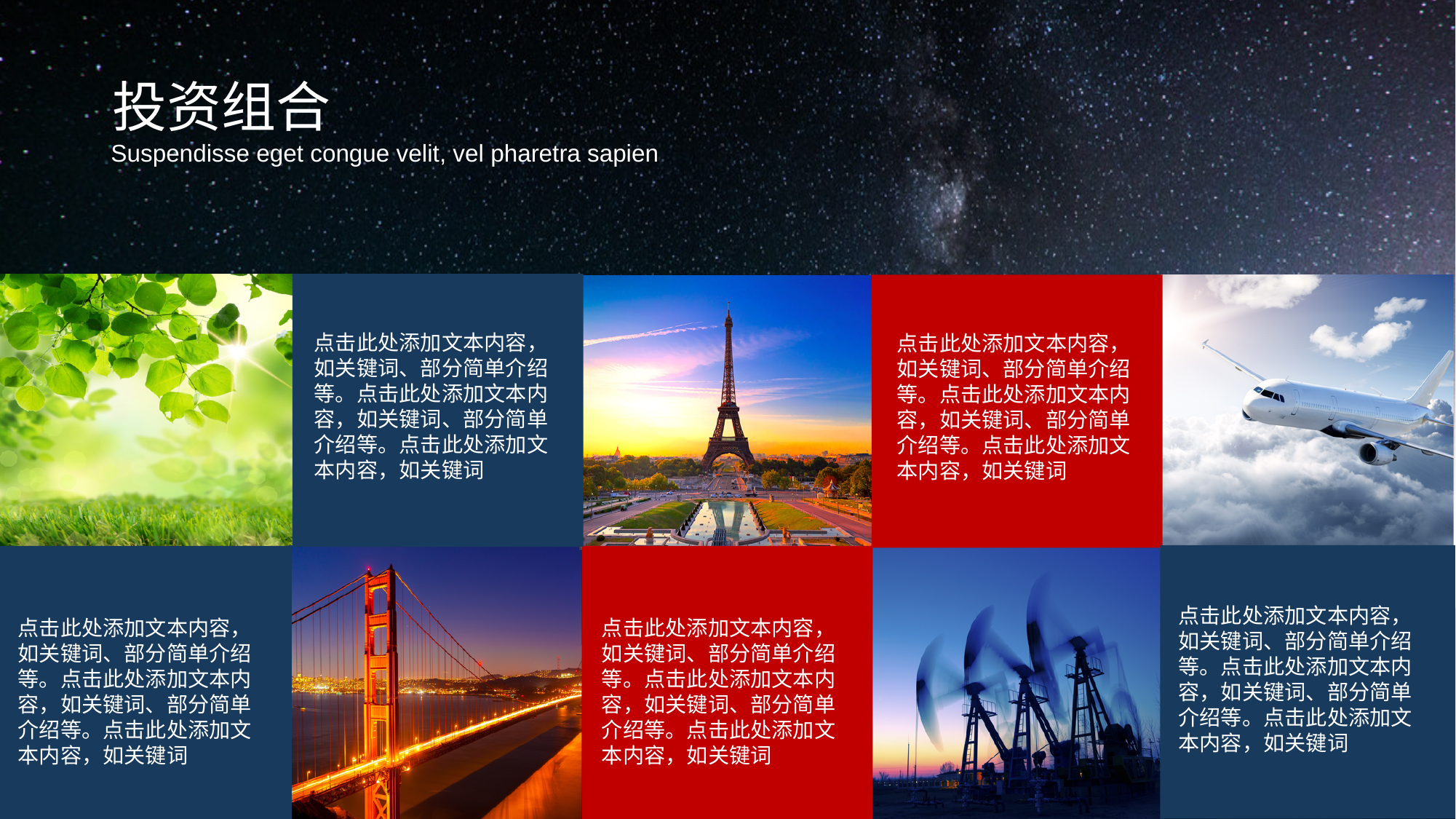

投资组合
Suspendisse eget congue velit, vel pharetra sapien.

点击此处添加文本内容，如关键词、部分简单介绍等。点击此处添加文本内容，如关键词、部分简单介绍等。点击此处添加文本内容，如关键词
点击此处添加文本内容，如关键词、部分简单介绍等。点击此处添加文本内容，如关键词、部分简单介绍等。点击此处添加文本内容，如关键词

点击此处添加文本内容，如关键词、部分简单介绍等。点击此处添加文本内容，如关键词、部分简单介绍等。点击此处添加文本内容，如关键词
点击此处添加文本内容，如关键词、部分简单介绍等。点击此处添加文本内容，如关键词、部分简单介绍等。点击此处添加文本内容，如关键词
点击此处添加文本内容，如关键词、部分简单介绍等。点击此处添加文本内容，如关键词、部分简单介绍等。点击此处添加文本内容，如关键词